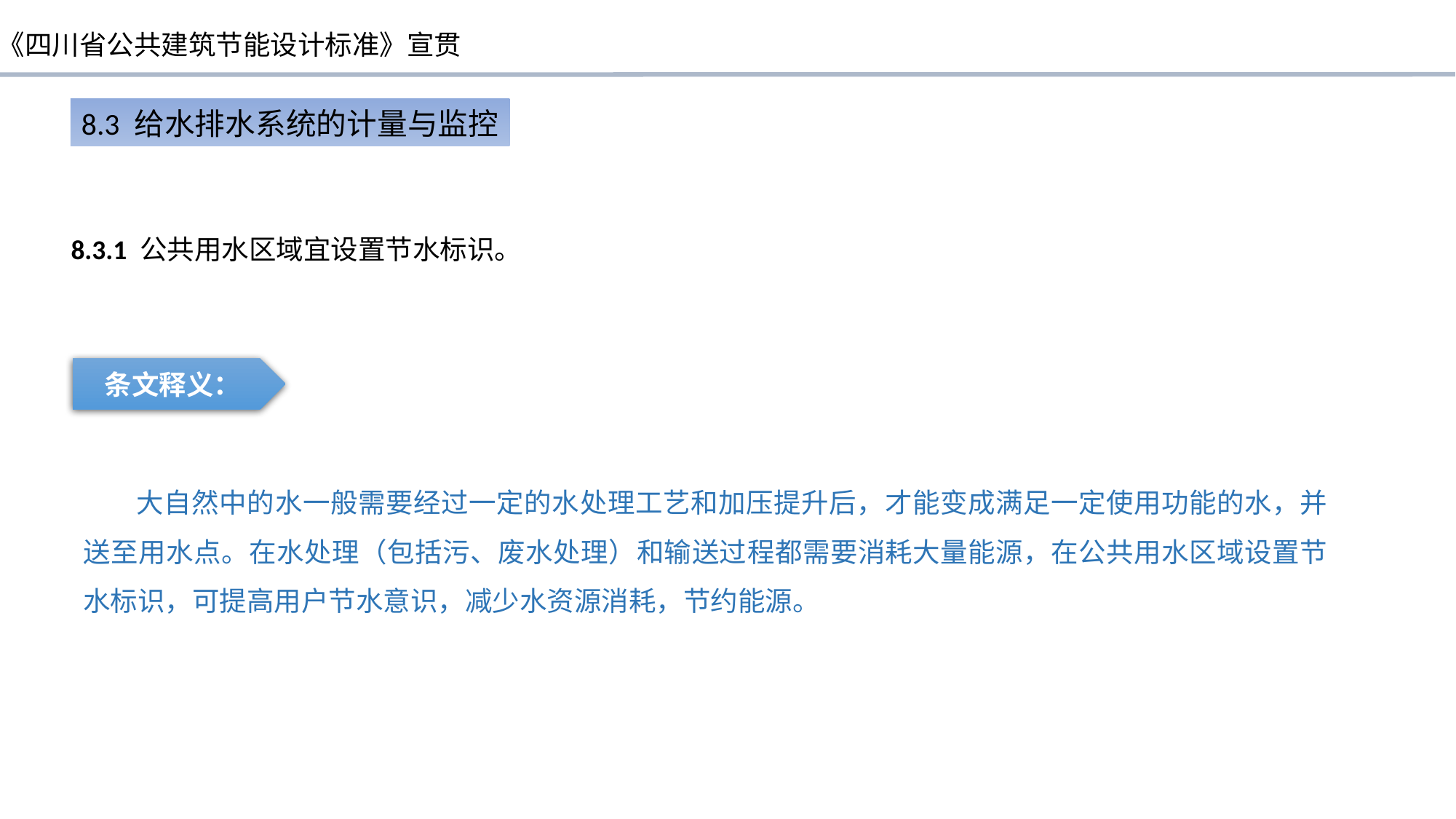

8.3 给水排水系统的计量与监控
8.3.1 公共用水区域宜设置节水标识。
条文释义：
       大自然中的水一般需要经过一定的水处理工艺和加压提升后，才能变成满足一定使用功能的水，并送至用水点。在水处理（包括污、废水处理）和输送过程都需要消耗大量能源，在公共用水区域设置节水标识，可提高用户节水意识，减少水资源消耗，节约能源。